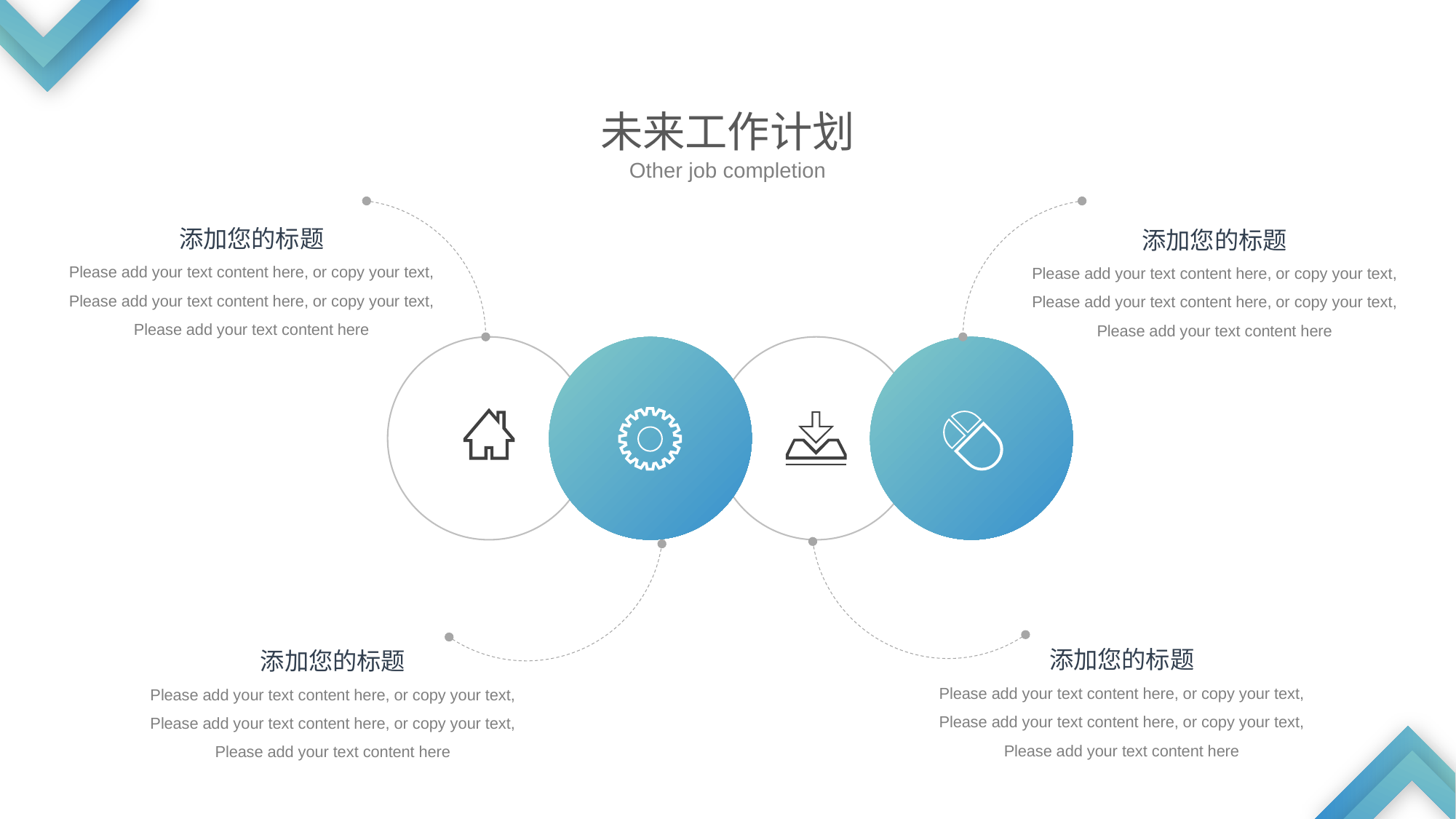

未来工作计划
Other job completion

添加您的标题
Please add your text content here, or copy your text, Please add your text content here, or copy your text, Please add your text content here
添加您的标题
Please add your text content here, or copy your text, Please add your text content here, or copy your text, Please add your text content here

添加您的标题
Please add your text content here, or copy your text, Please add your text content here, or copy your text, Please add your text content here
添加您的标题
Please add your text content here, or copy your text, Please add your text content here, or copy your text, Please add your text content here